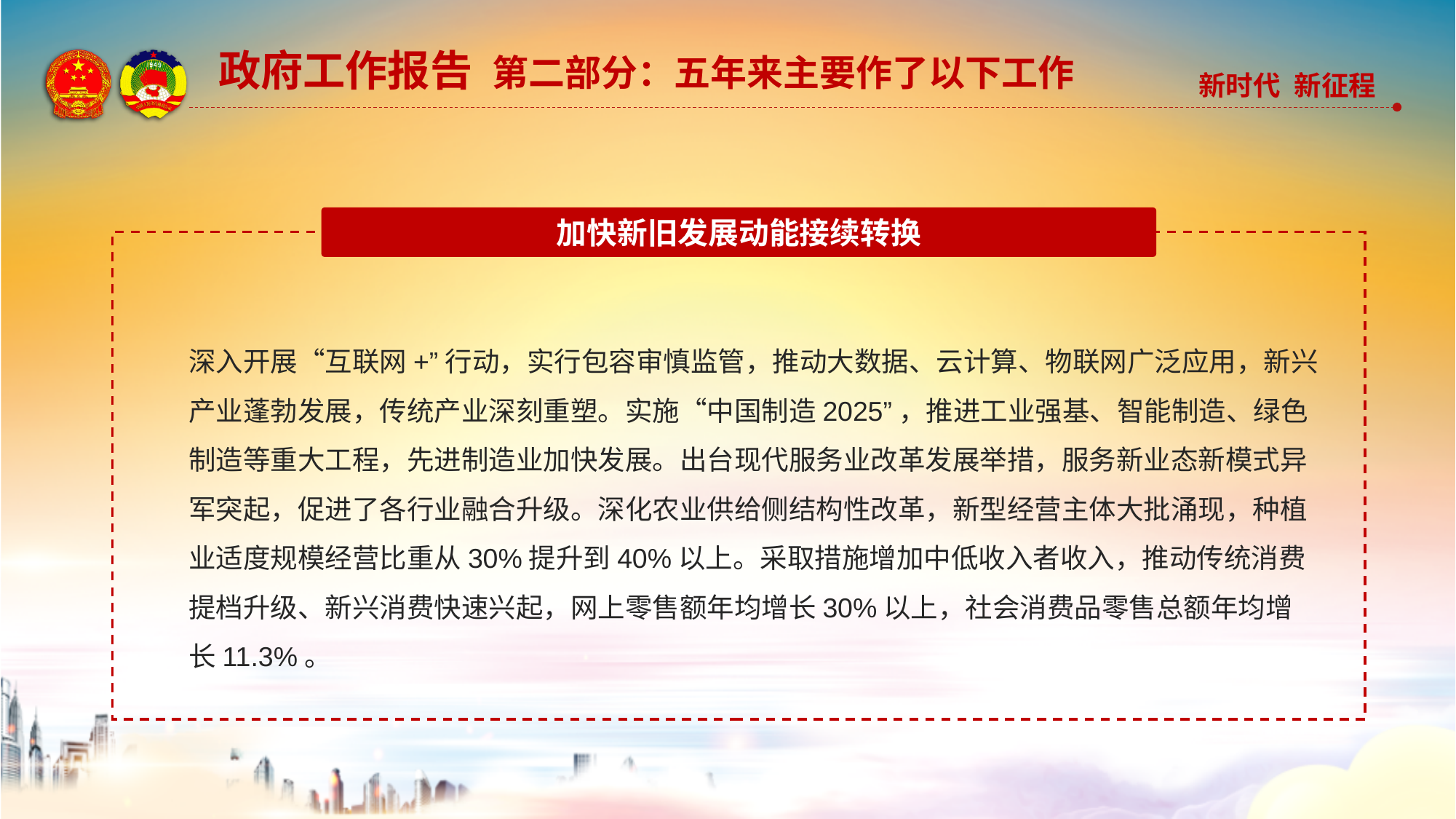

政府工作报告  第二部分：五年来主要作了以下工作

加快新旧发展动能接续转换

深入开展“互联网+”行动，实行包容审慎监管，推动大数据、云计算、物联网广泛应用，新兴产业蓬勃发展，传统产业深刻重塑。实施“中国制造2025”，推进工业强基、智能制造、绿色制造等重大工程，先进制造业加快发展。出台现代服务业改革发展举措，服务新业态新模式异军突起，促进了各行业融合升级。深化农业供给侧结构性改革，新型经营主体大批涌现，种植业适度规模经营比重从30%提升到40%以上。采取措施增加中低收入者收入，推动传统消费提档升级、新兴消费快速兴起，网上零售额年均增长30%以上，社会消费品零售总额年均增长11.3%。